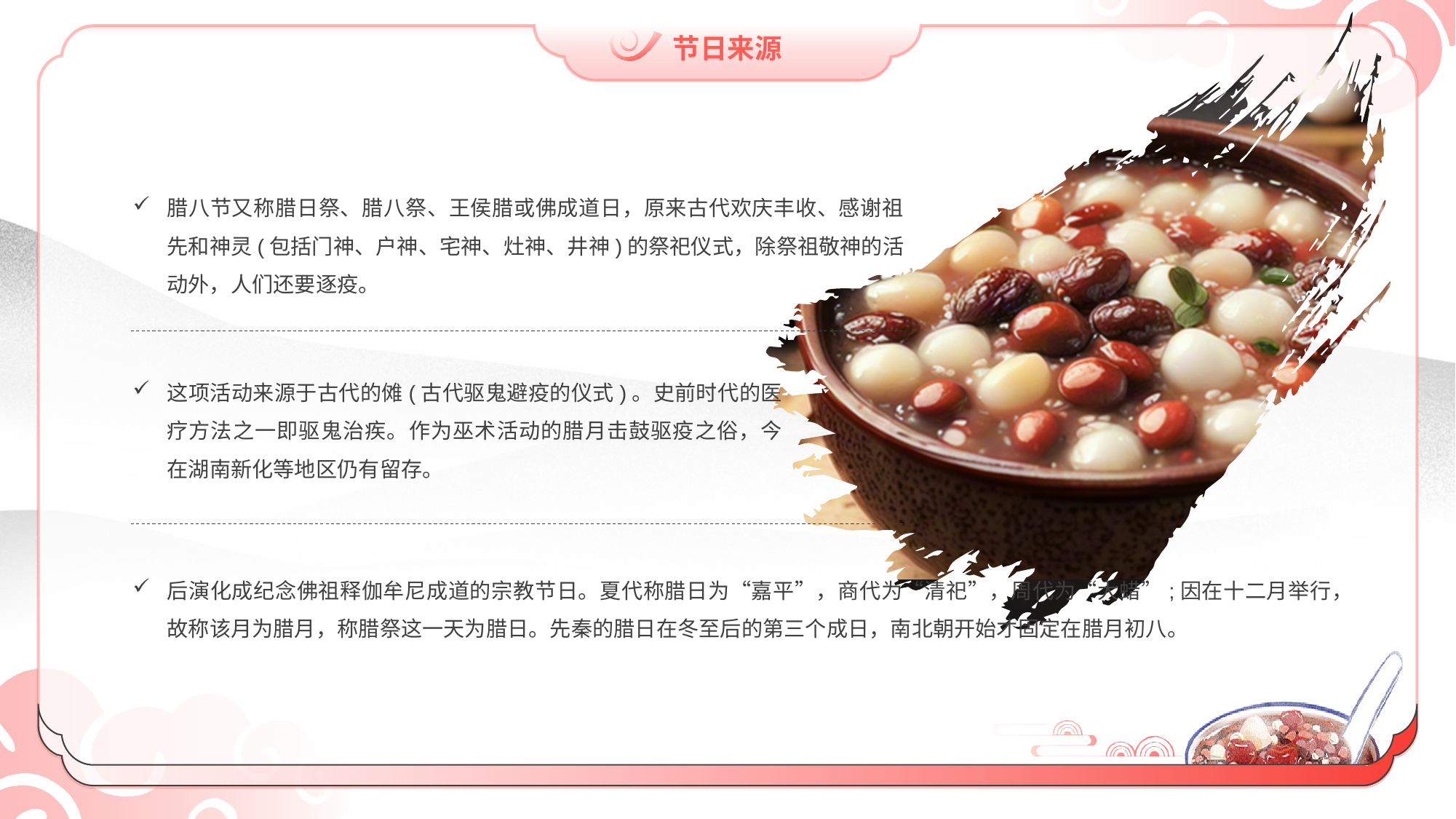

节日来源

腊八节又称腊日祭、腊八祭、王侯腊或佛成道日，原来古代欢庆丰收、感谢祖先和神灵(包括门神、户神、宅神、灶神、井神)的祭祀仪式，除祭祖敬神的活动外，人们还要逐疫。
这项活动来源于古代的傩(古代驱鬼避疫的仪式)。史前时代的医疗方法之一即驱鬼治疾。作为巫术活动的腊月击鼓驱疫之俗，今在湖南新化等地区仍有留存。
后演化成纪念佛祖释伽牟尼成道的宗教节日。夏代称腊日为“嘉平”，商代为“清祀”，周代为“大蜡”;因在十二月举行，故称该月为腊月，称腊祭这一天为腊日。先秦的腊日在冬至后的第三个成日，南北朝开始才固定在腊月初八。